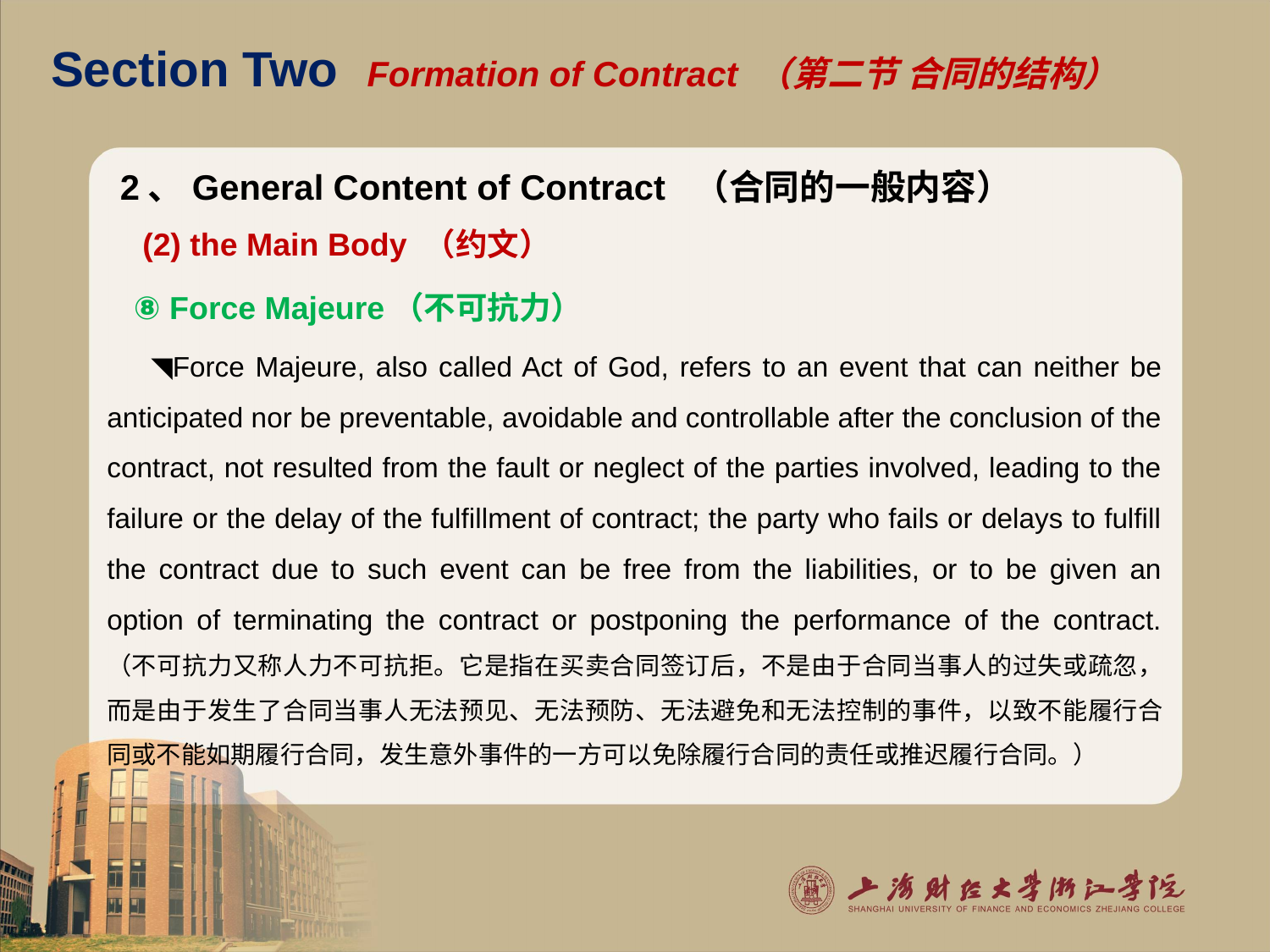

# Section Two   Formation of Contract （第二节 合同的结构）
2、General Content of Contract  （合同的一般内容）
    (2) the Main Body （约文）
   ⑧ Force Majeure（不可抗力）
    ◥Force Majeure, also called Act of God, refers to an event that can neither be anticipated nor be preventable, avoidable and controllable after the conclusion of the contract, not resulted from the fault or neglect of the parties involved, leading to the failure or the delay of the fulfillment of contract; the party who fails or delays to fulfill the contract due to such event can be free from the liabilities, or to be given an option of terminating the contract or postponing the performance of the contract. （不可抗力又称人力不可抗拒。它是指在买卖合同签订后，不是由于合同当事人的过失或疏忽，而是由于发生了合同当事人无法预见、无法预防、无法避免和无法控制的事件，以致不能履行合同或不能如期履行合同，发生意外事件的一方可以免除履行合同的责任或推迟履行合同。）